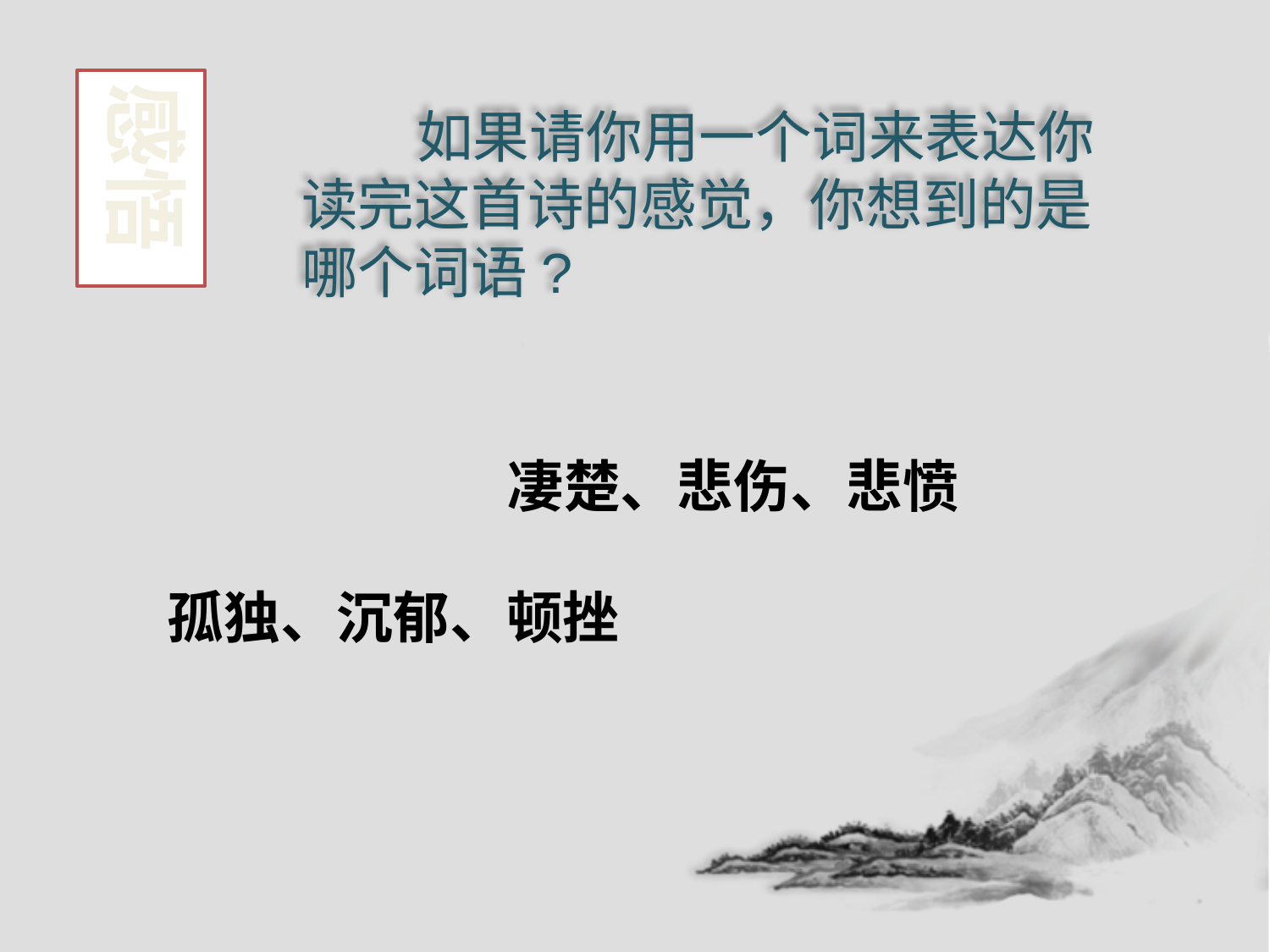

感悟
        如果请你用一个词来表达你读完这首诗的感觉，你想到的是哪个词语?
凄楚、悲伤、悲愤
孤独、沉郁、顿挫